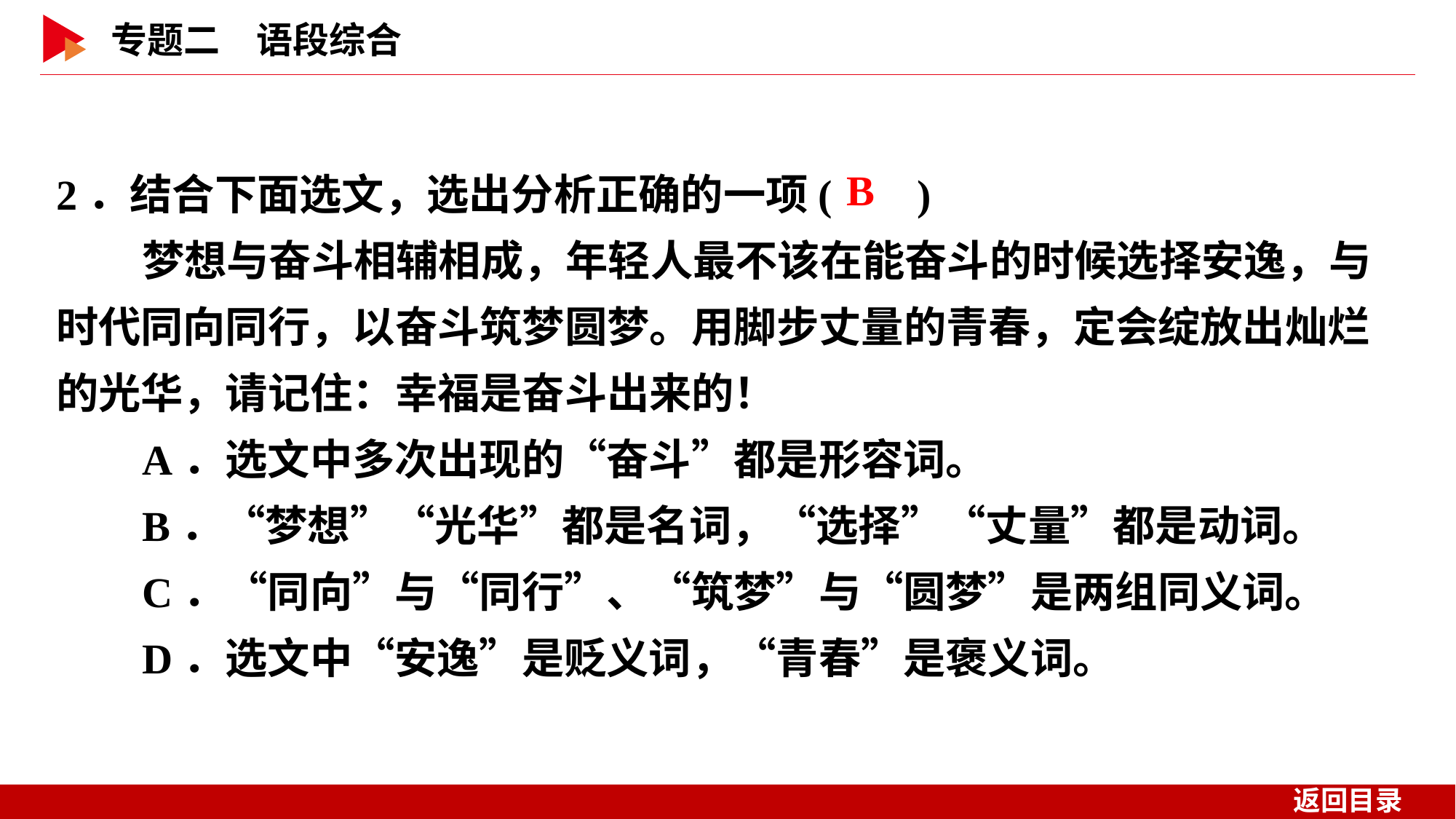

2．结合下面选文，选出分析正确的一项(        )
梦想与奋斗相辅相成，年轻人最不该在能奋斗的时候选择安逸，与时代同向同行，以奋斗筑梦圆梦。用脚步丈量的青春，定会绽放出灿烂的光华，请记住：幸福是奋斗出来的！
A．选文中多次出现的“奋斗”都是形容词。
B．“梦想”“光华”都是名词，“选择”“丈量”都是动词。
C．“同向”与“同行”、“筑梦”与“圆梦”是两组同义词。
D．选文中“安逸”是贬义词，“青春”是褒义词。
   B